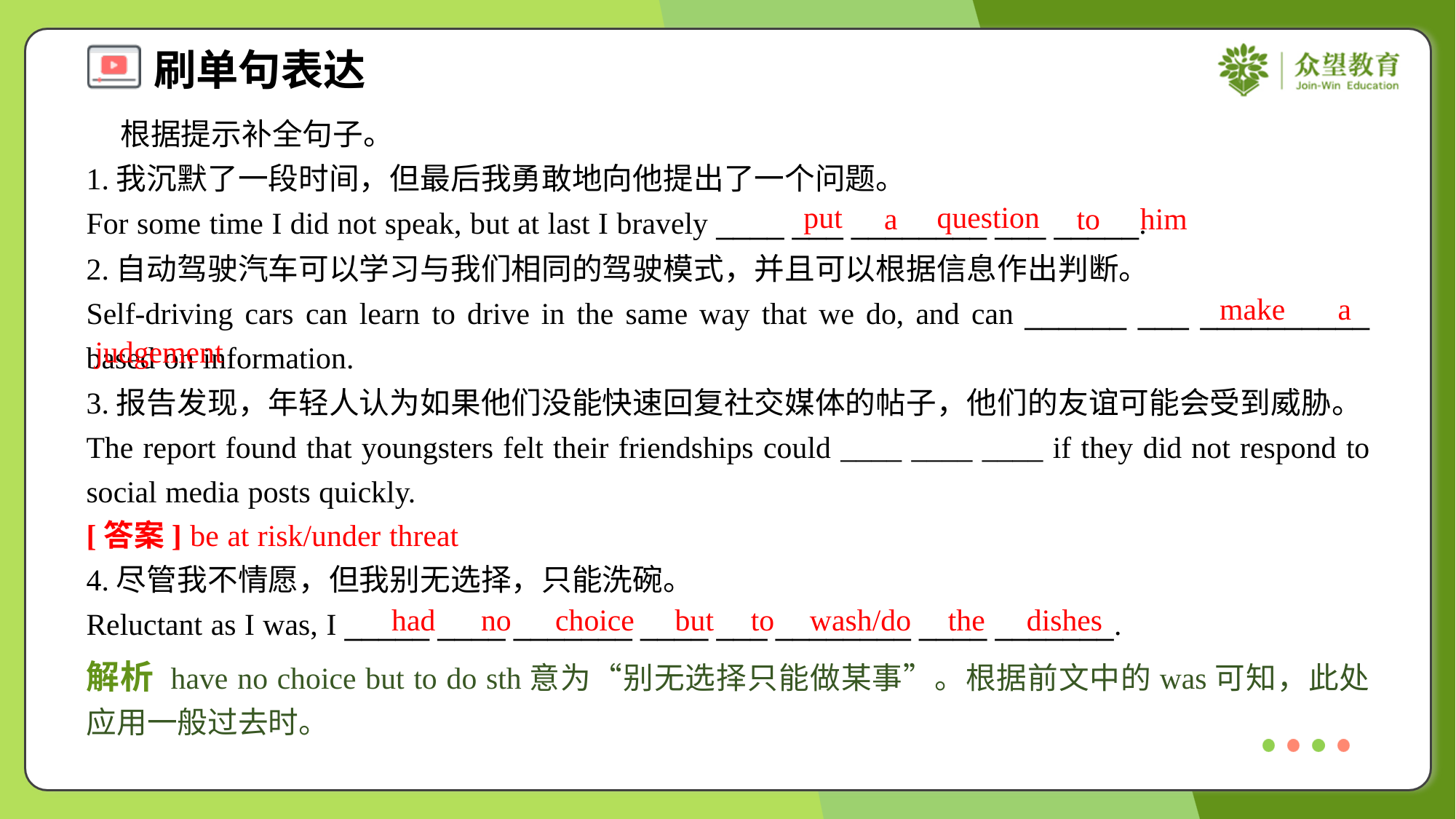

根据提示补全句子。
1.我沉默了一段时间，但最后我勇敢地向他提出了一个问题。
For some time I did not speak, but at last I bravely ____ ___ ________ ___ _____.
put
question
a
to
him
2.自动驾驶汽车可以学习与我们相同的驾驶模式，并且可以根据信息作出判断。
Self-driving cars can learn to drive in the same way that we do, and can ______ ___ __________ based on information.
make
a
judgement
3.报告发现，年轻人认为如果他们没能快速回复社交媒体的帖子，他们的友谊可能会受到威胁。
The report found that youngsters felt their friendships could ____ ____ ____ if they did not respond to social media posts quickly.
[答案] be at risk/under threat
4.尽管我不情愿，但我别无选择，只能洗碗。
Reluctant as I was, I _____ ____ _______ ____ ___ ________ ____ _______.
had
no
choice
but
to
wash/do
the
dishes
解析 have no choice but to do sth意为“别无选择只能做某事”。根据前文中的was可知，此处应用一般过去时。